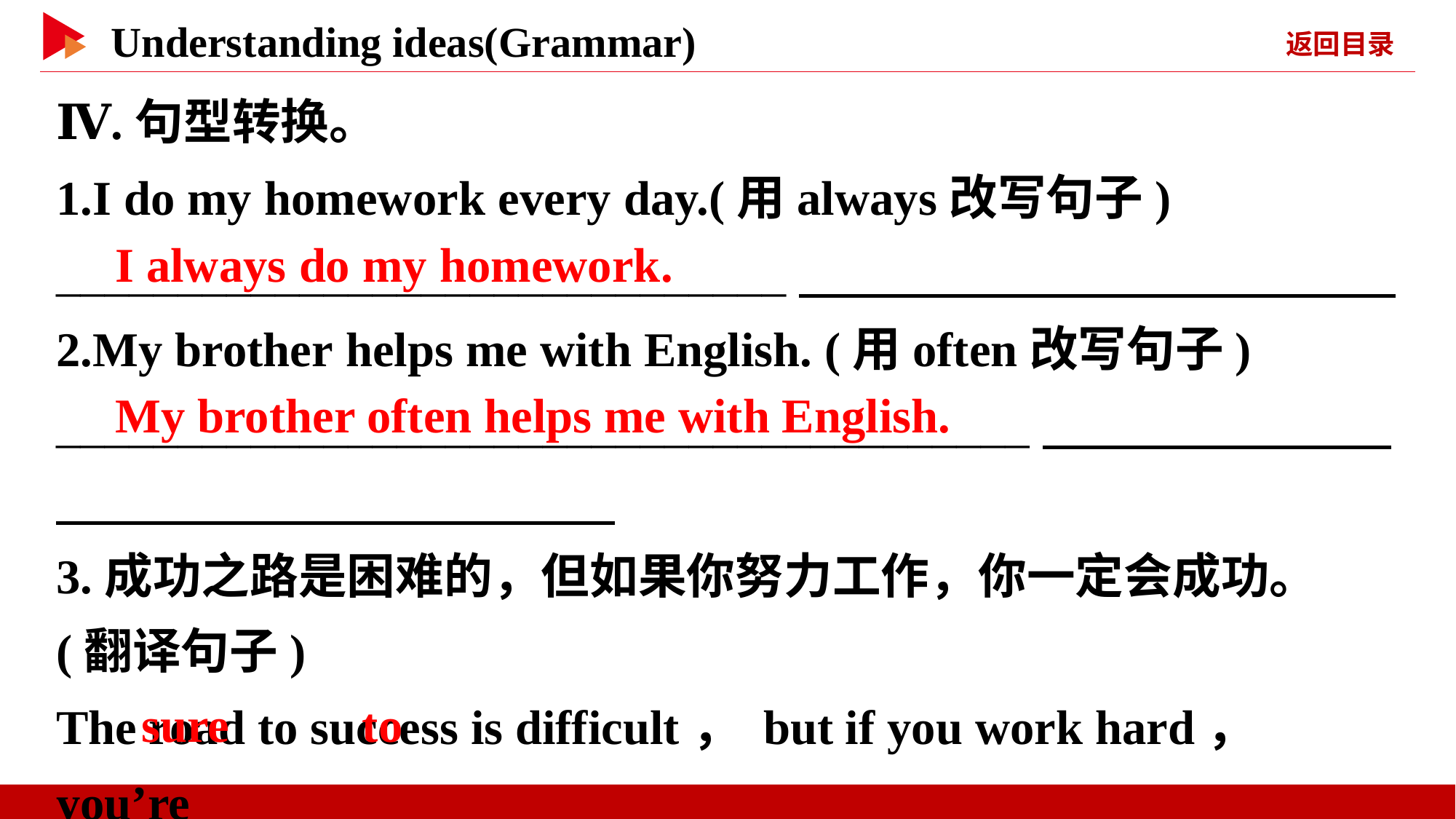

Ⅳ.句型转换。
1.I do my homework every day.(用always改写句子)
______________________________
2.My brother helps me with English. (用often改写句子)
________________________________________
3.成功之路是困难的，但如果你努力工作，你一定会成功。(翻译句子)
The road to success is difficult， but if you work hard， you’re
 　        　 　    　 succeed.
　I always do my homework.
　My brother often helps me with English.
sure　 　to